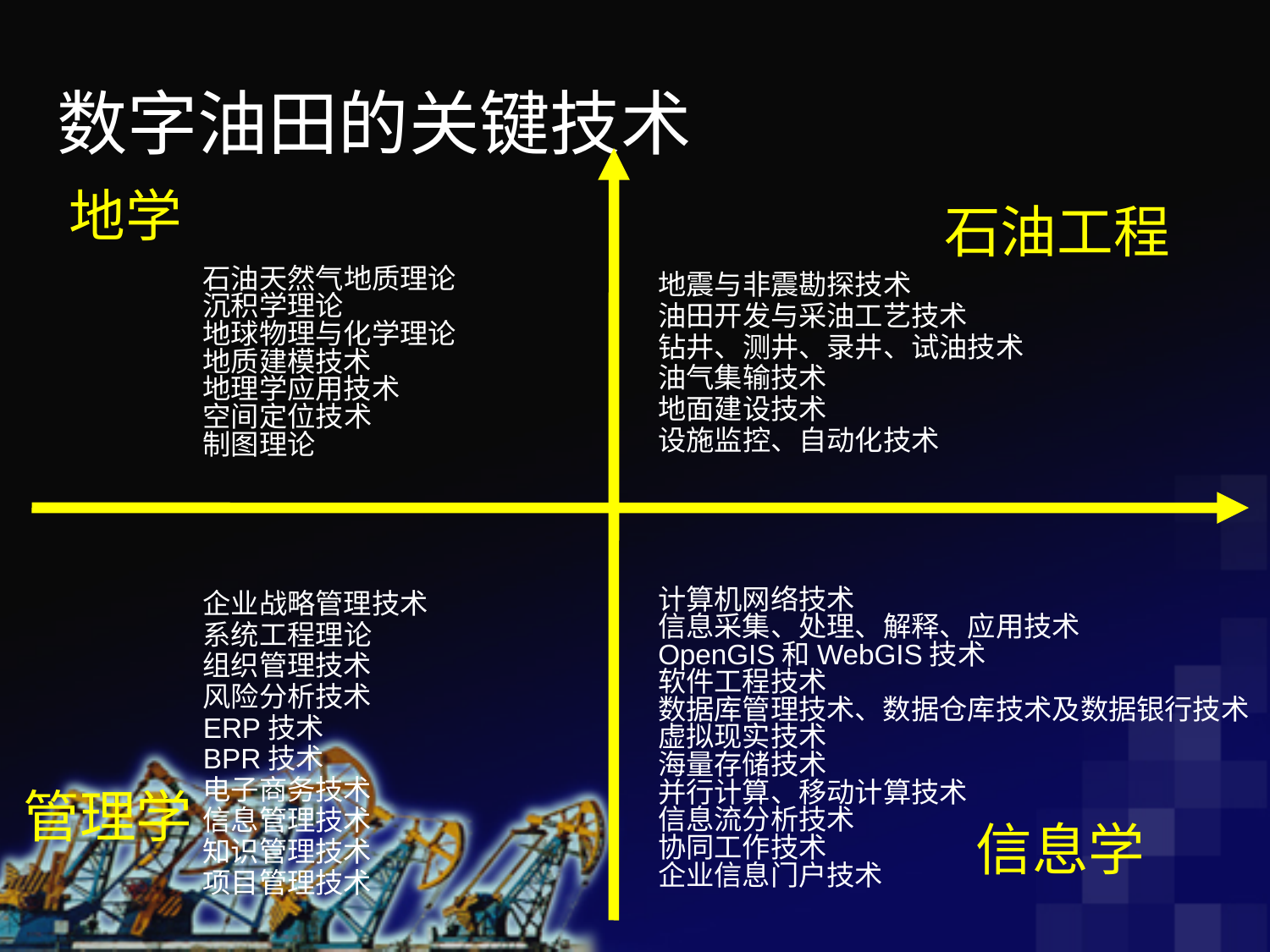

数字油田的关键技术

地学

石油天然气地质理论
沉积学理论
地球物理与化学理论
地质建模技术
地理学应用技术
空间定位技术
制图理论
石油工程

地震与非震勘探技术
油田开发与采油工艺技术
钻井、测井、录井、试油技术
油气集输技术
地面建设技术
设施监控、自动化技术

企业战略管理技术
系统工程理论
组织管理技术
风险分析技术
ERP技术
BPR技术
电子商务技术
信息管理技术
知识管理技术
项目管理技术

计算机网络技术
信息采集、处理、解释、应用技术
OpenGIS和WebGIS技术
软件工程技术
数据库管理技术、数据仓库技术及数据银行技术
虚拟现实技术
海量存储技术
并行计算、移动计算技术
信息流分析技术
协同工作技术
企业信息门户技术
管理学
信息学